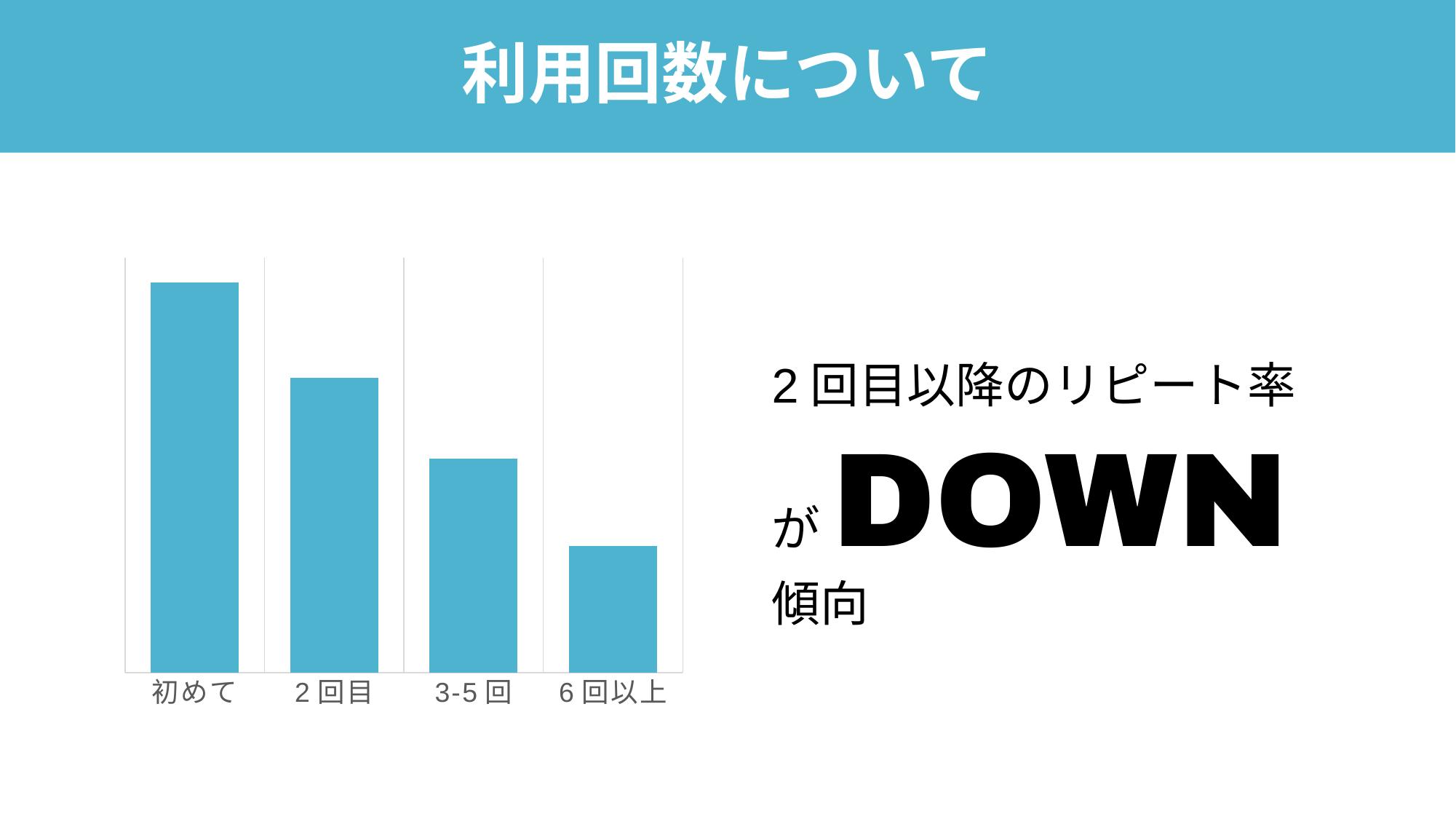

利用回数について

### Chart

| Category | 人数 |
|---|---|
| 初めて | 188.0 |
| 2回目 | 142.0 |
| 3-5回 | 103.0 |
| 6回以上 | 61.0 |
2回目以降のリピート率がDOWN傾向